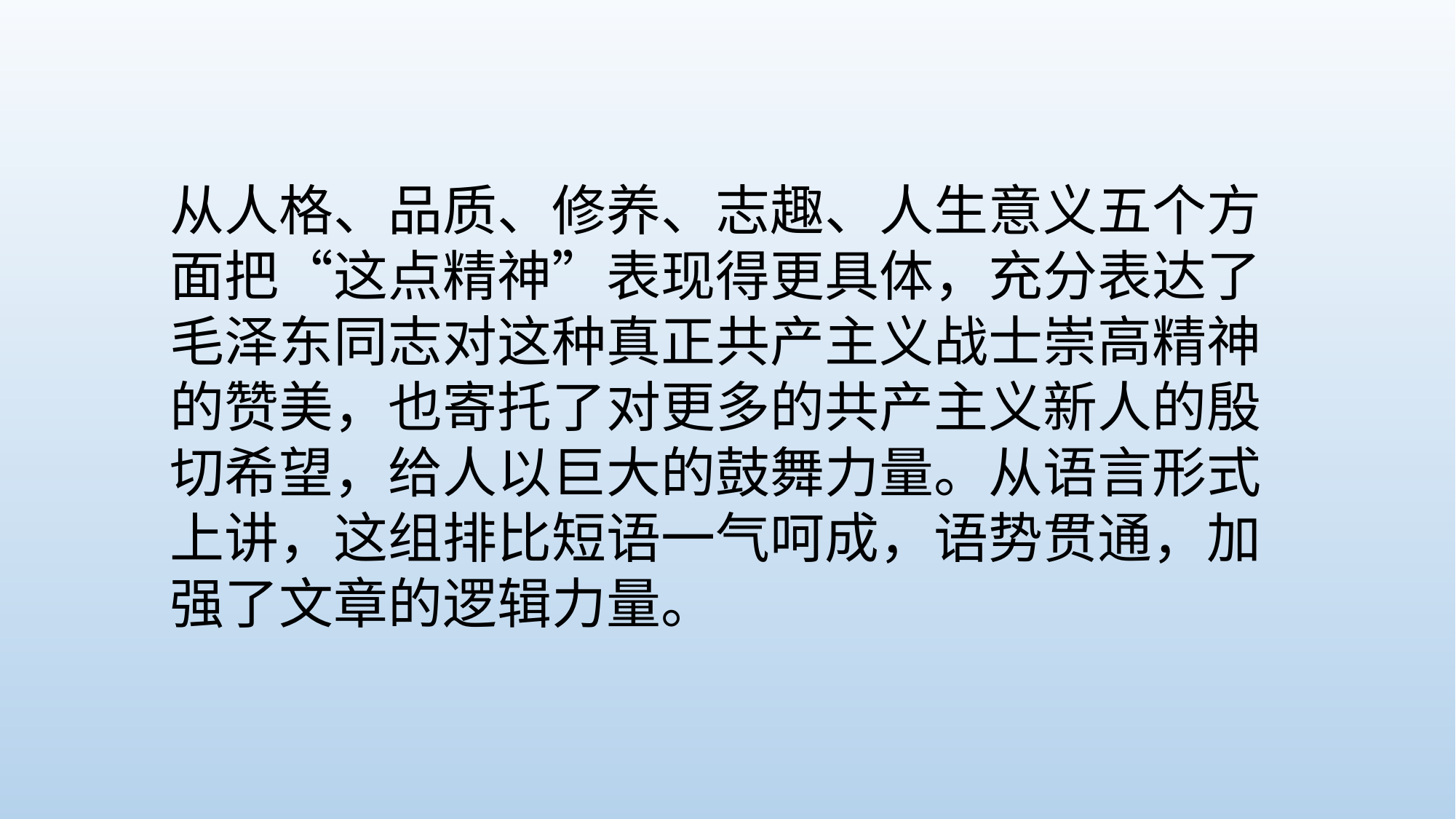

从人格、品质、修养、志趣、人生意义五个方面把“这点精神”表现得更具体，充分表达了毛泽东同志对这种真正共产主义战士崇高精神的赞美，也寄托了对更多的共产主义新人的殷切希望，给人以巨大的鼓舞力量。从语言形式上讲，这组排比短语一气呵成，语势贯通，加强了文章的逻辑力量。